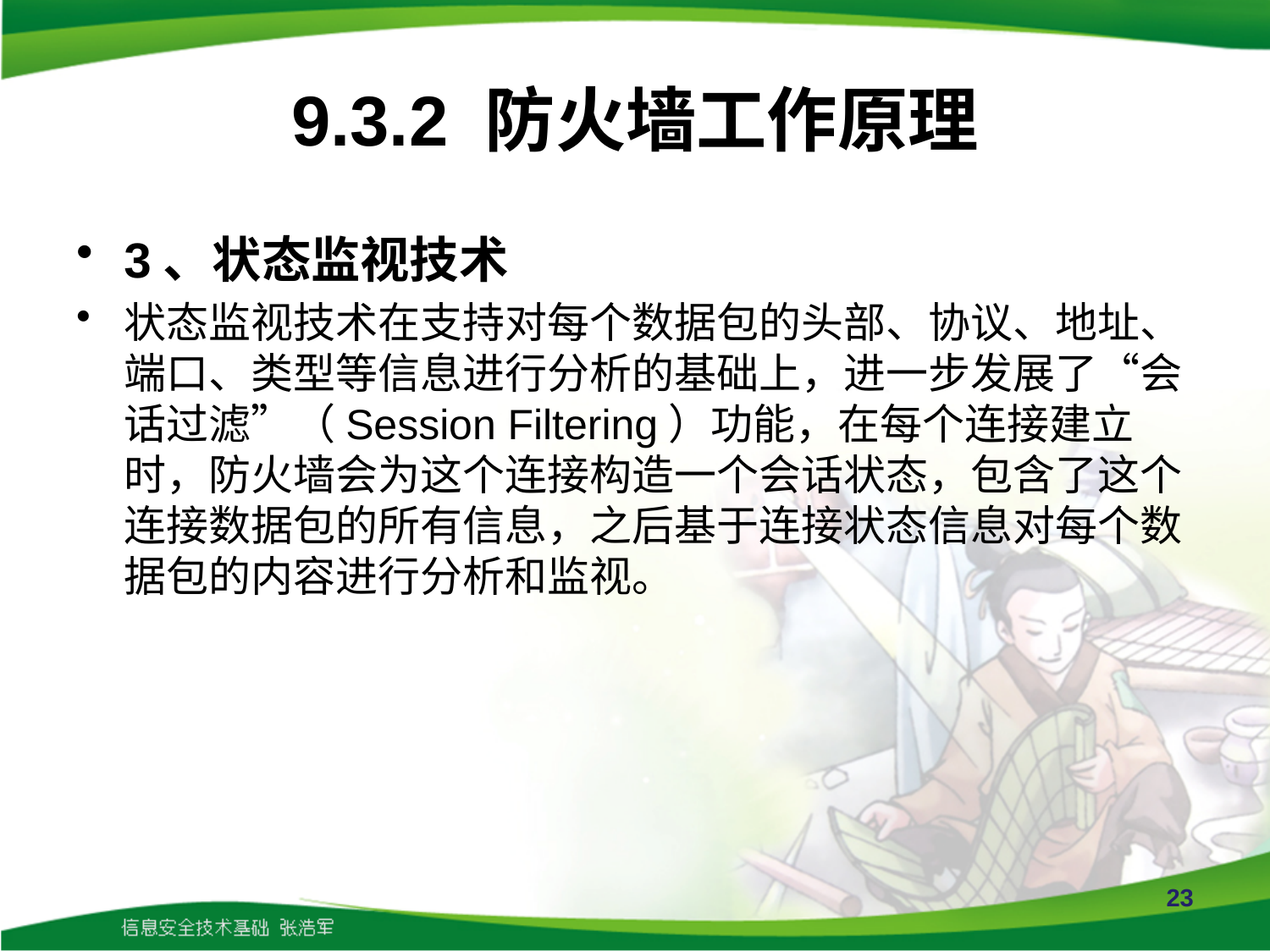

# 9.3.2 防火墙工作原理
3、状态监视技术
状态监视技术在支持对每个数据包的头部、协议、地址、端口、类型等信息进行分析的基础上，进一步发展了“会话过滤”（Session Filtering）功能，在每个连接建立时，防火墙会为这个连接构造一个会话状态，包含了这个连接数据包的所有信息，之后基于连接状态信息对每个数据包的内容进行分析和监视。
23